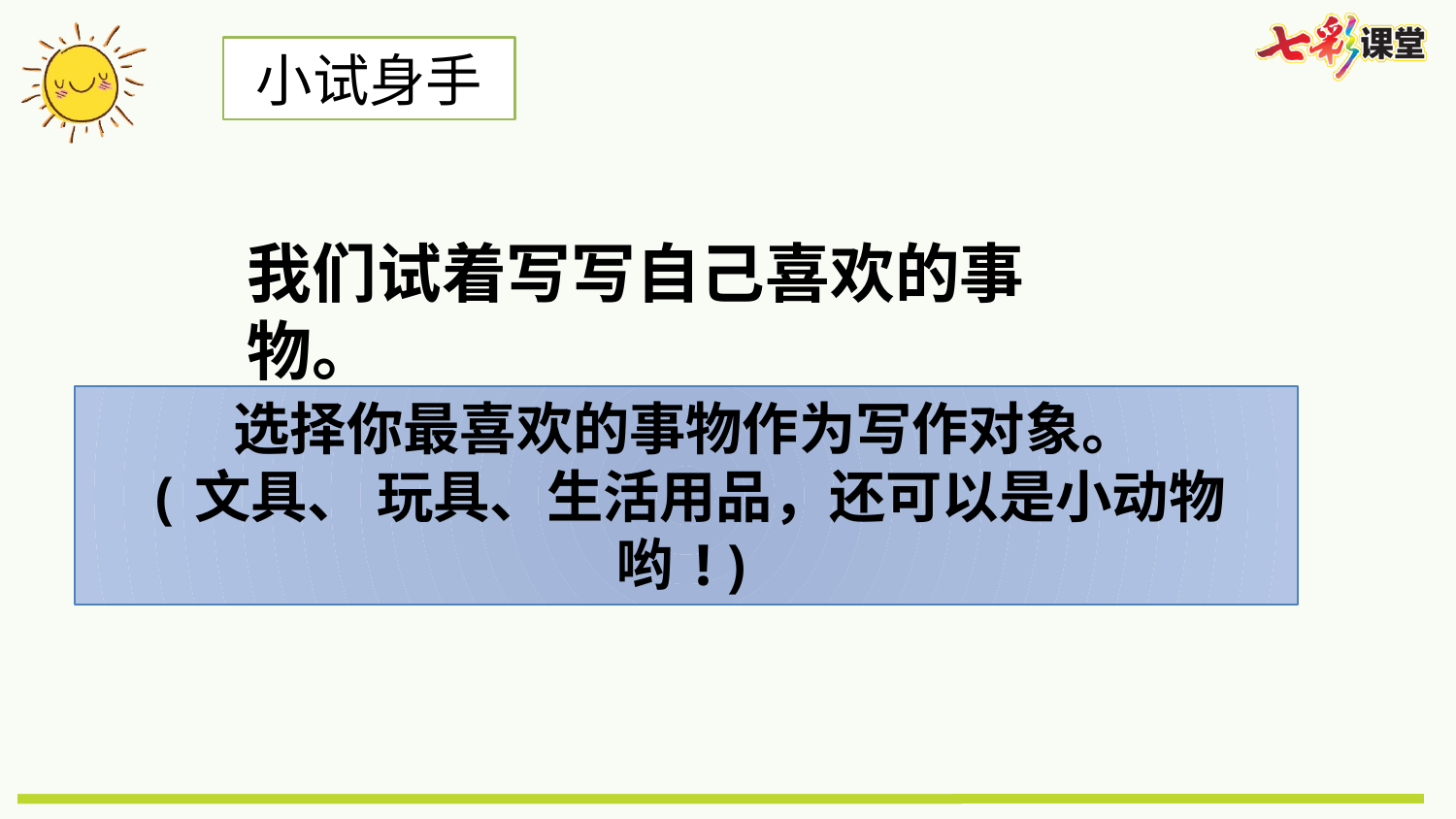

小试身手
我们试着写写自己喜欢的事物。
选择你最喜欢的事物作为写作对象。
(文具、 玩具、生活用品，还可以是小动物哟!)